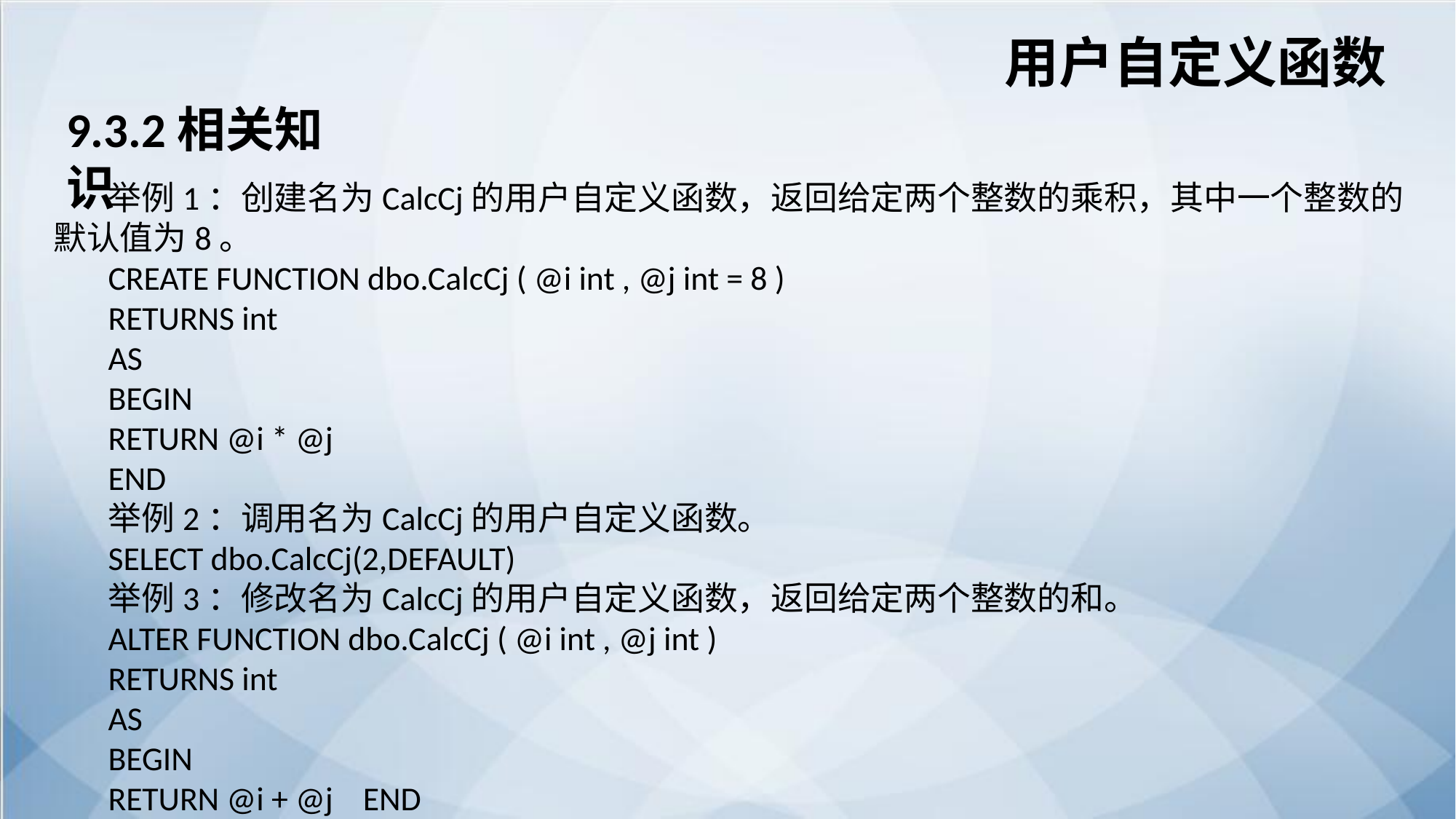

用户自定义函数
9.3.2相关知识
举例1：创建名为CalcCj的用户自定义函数，返回给定两个整数的乘积，其中一个整数的默认值为8。
CREATE FUNCTION dbo.CalcCj ( @i int , @j int = 8 )
RETURNS int
AS
BEGIN
RETURN @i * @j
END
举例2：调用名为CalcCj的用户自定义函数。
SELECT dbo.CalcCj(2,DEFAULT)
举例3：修改名为CalcCj的用户自定义函数，返回给定两个整数的和。
ALTER FUNCTION dbo.CalcCj ( @i int , @j int )
RETURNS int
AS
BEGIN
RETURN @i + @j    END